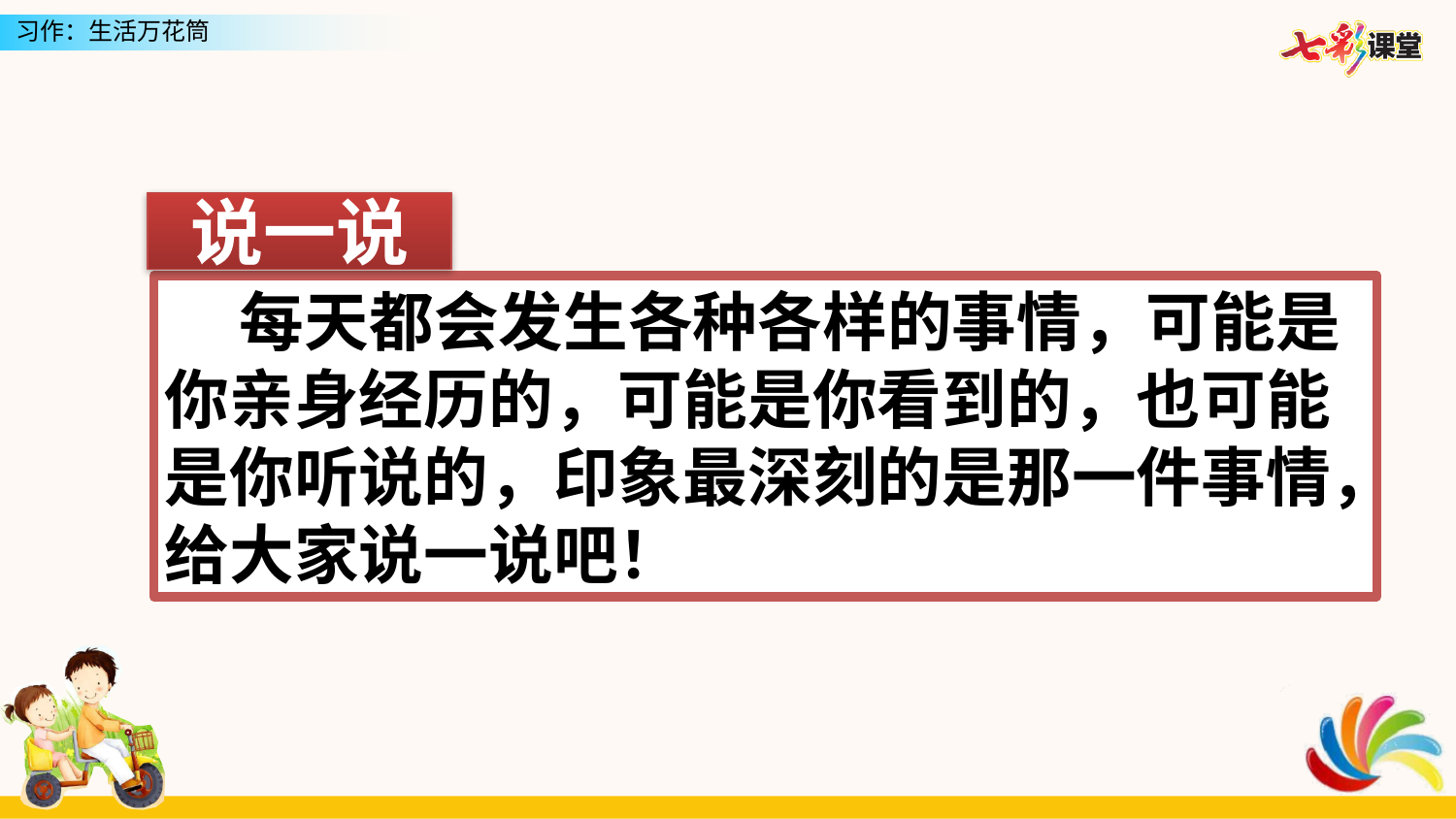

说一说
    每天都会发生各种各样的事情，可能是你亲身经历的，可能是你看到的，也可能是你听说的，印象最深刻的是那一件事情，给大家说一说吧！